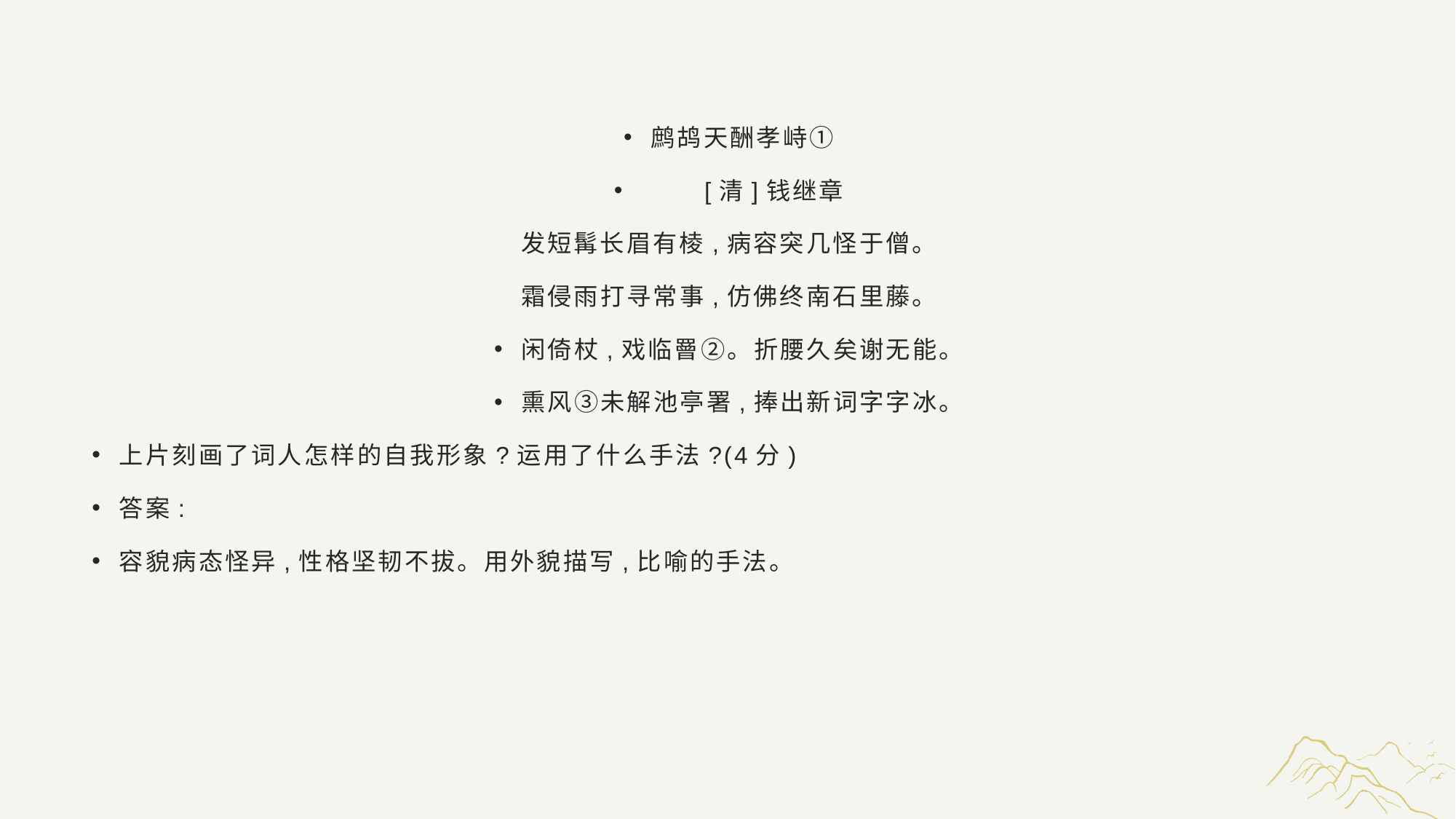

#
鹧鸪天酬孝峙①
       [清]钱继章
发短髯长眉有棱,病容突几怪于僧。
霜侵雨打寻常事,仿佛终南石里藤。
闲倚杖,戏临罾②。折腰久矣谢无能。
熏风③未解池亭署,捧出新词字字冰。
上片刻画了词人怎样的自我形象?运用了什么手法?(4分)
答案:
容貌病态怪异,性格坚韧不拔。用外貌描写,比喻的手法。